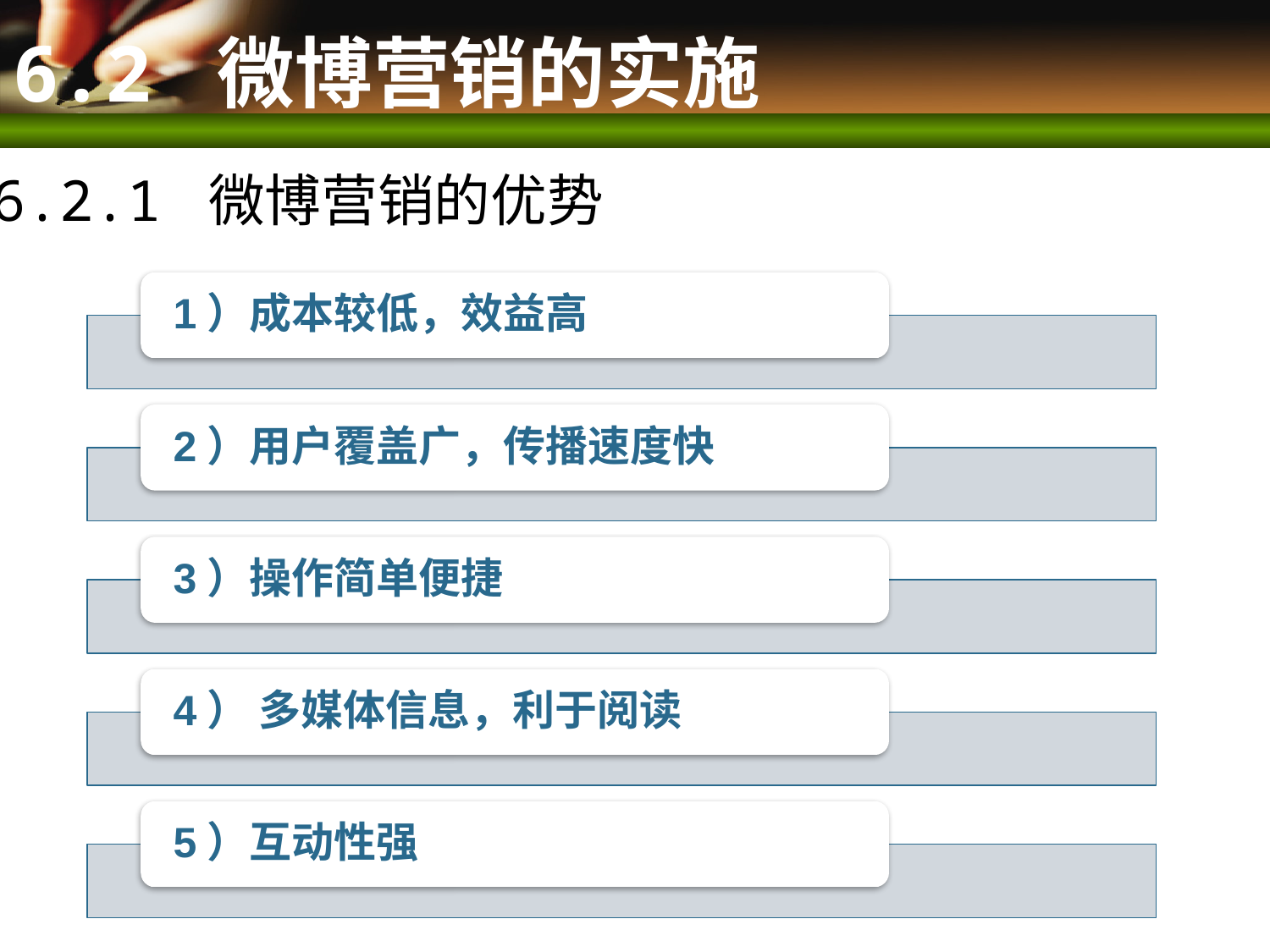

# 6.2 微博营销的实施
6.2.1 微博营销的优势
1）成本较低，效益高
2）用户覆盖广，传播速度快
3）操作简单便捷
4） 多媒体信息，利于阅读
5）互动性强